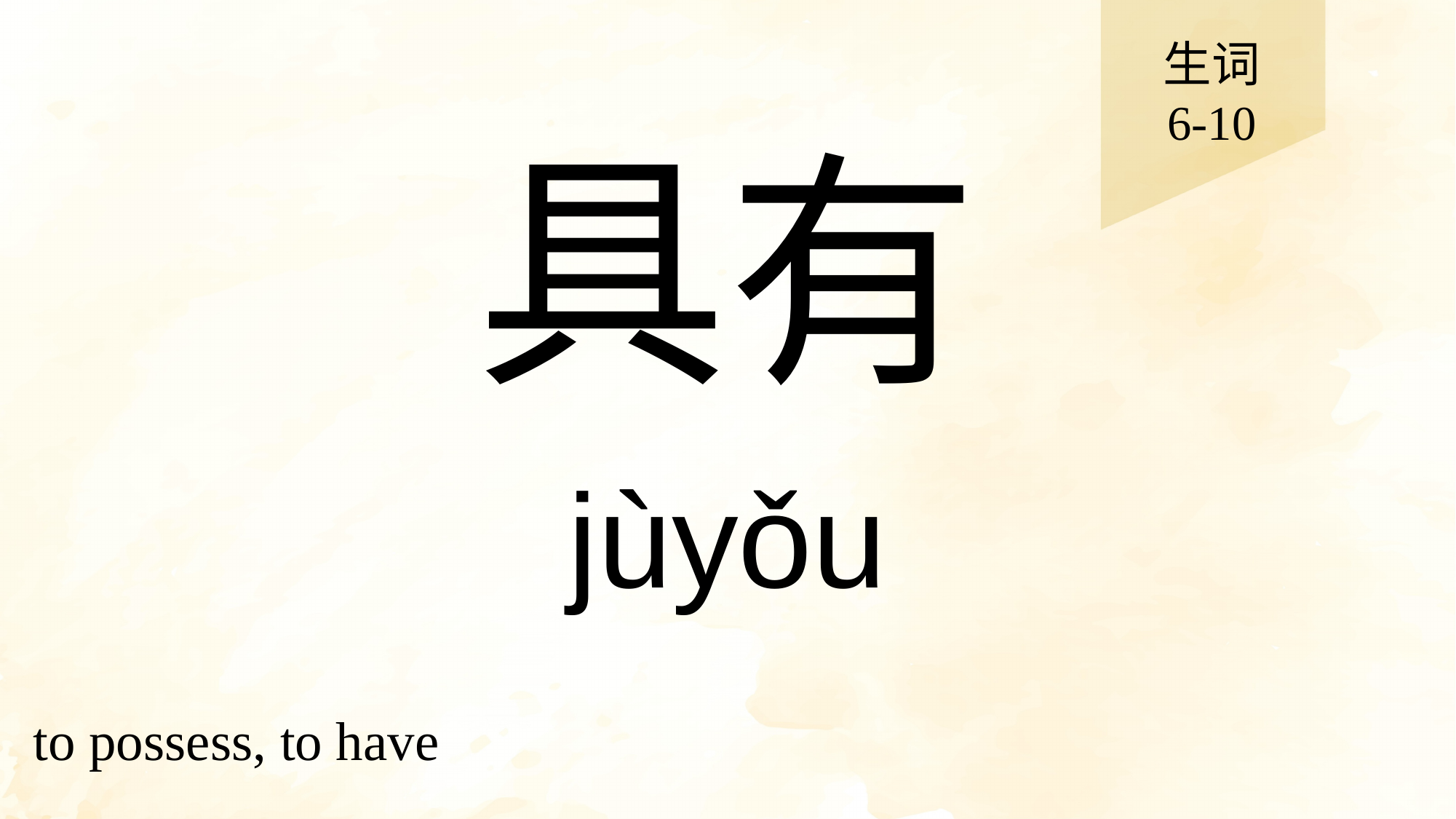

生词
6-10
# 具有
jùyǒu
to possess, to have